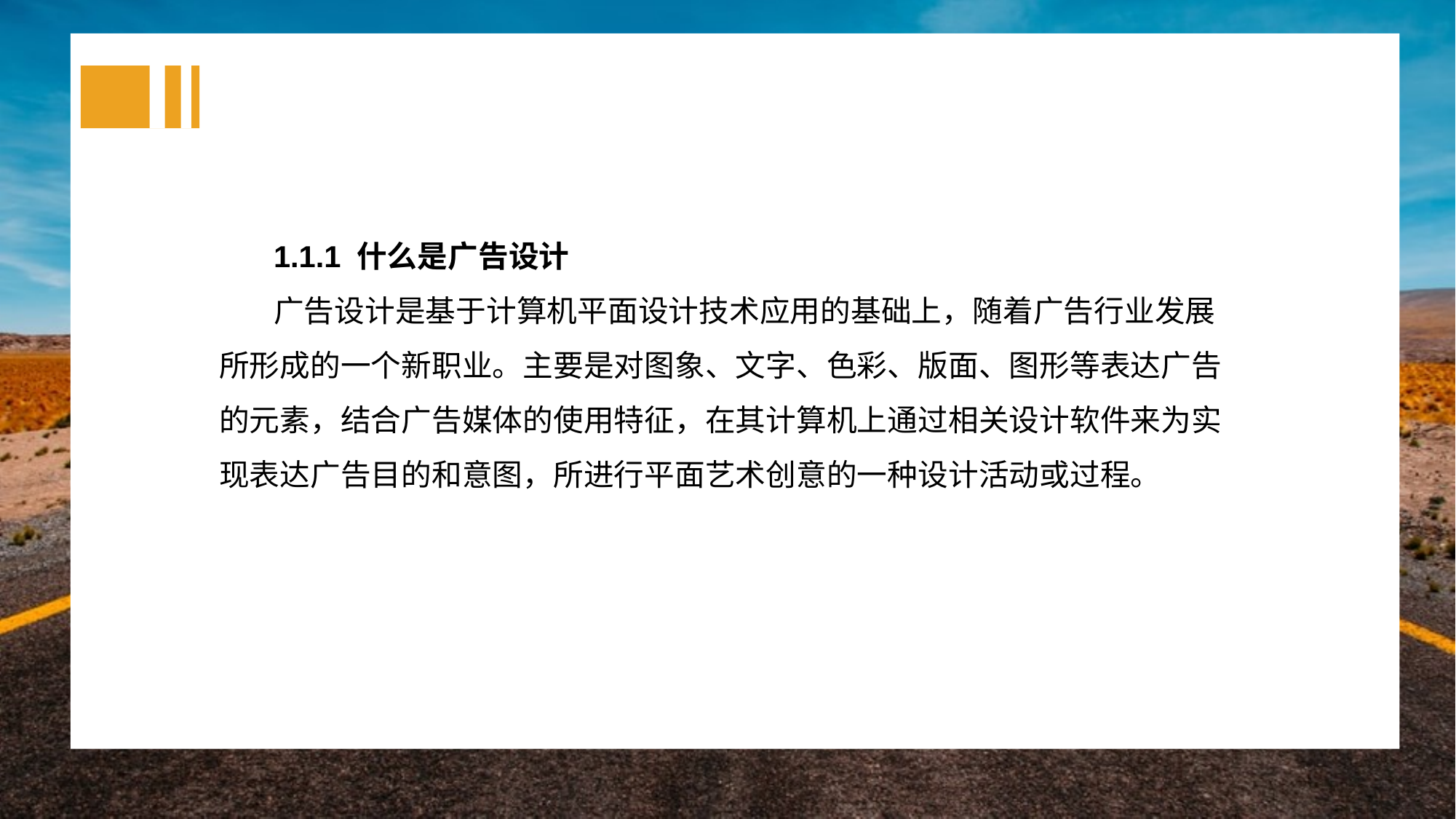

1.1.1 什么是广告设计
广告设计是基于计算机平面设计技术应用的基础上，随着广告行业发展所形成的一个新职业。主要是对图象、文字、色彩、版面、图形等表达广告的元素，结合广告媒体的使用特征，在其计算机上通过相关设计软件来为实现表达广告目的和意图，所进行平面艺术创意的一种设计活动或过程。